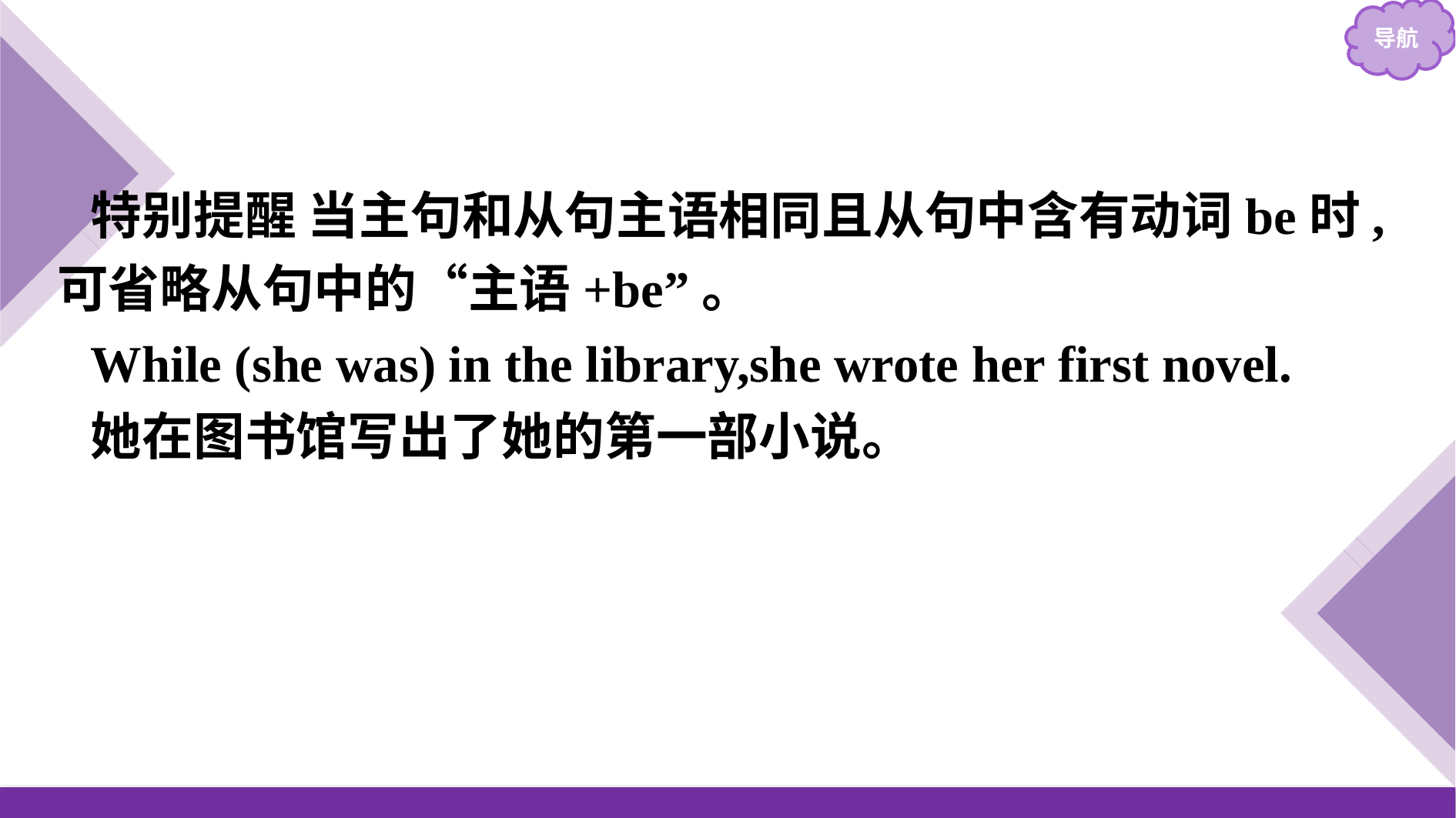

特别提醒 当主句和从句主语相同且从句中含有动词be时,可省略从句中的“主语+be”。
While (she was) in the library,she wrote her first novel.
她在图书馆写出了她的第一部小说。